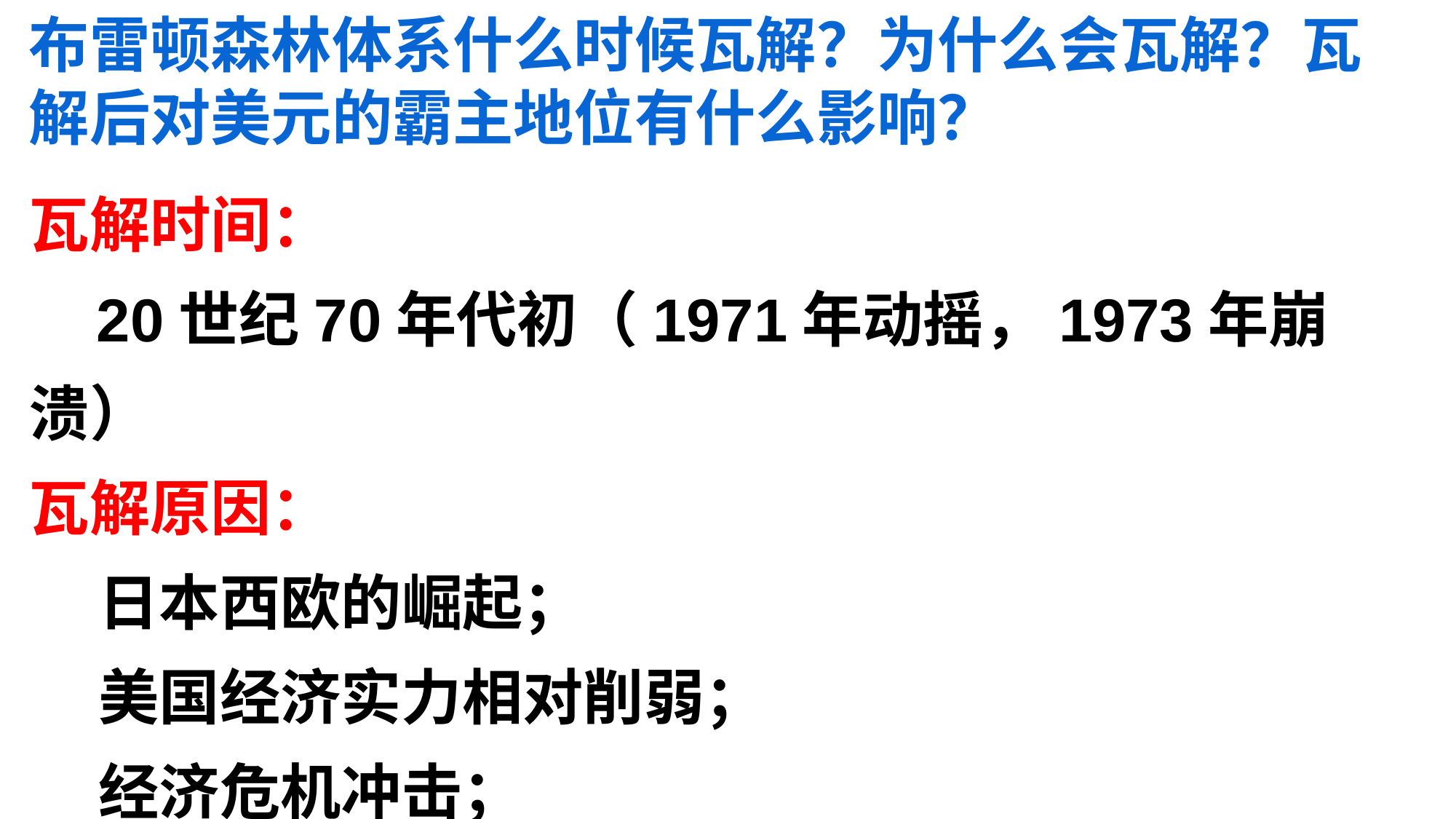

布雷顿森林体系什么时候瓦解？为什么会瓦解？瓦解后对美元的霸主地位有什么影响？
瓦解时间：
    20世纪70年代初（1971年动摇，1973年崩溃）
瓦解原因：
    日本西欧的崛起；
    美国经济实力相对削弱；
    经济危机冲击；
    体系自身局限